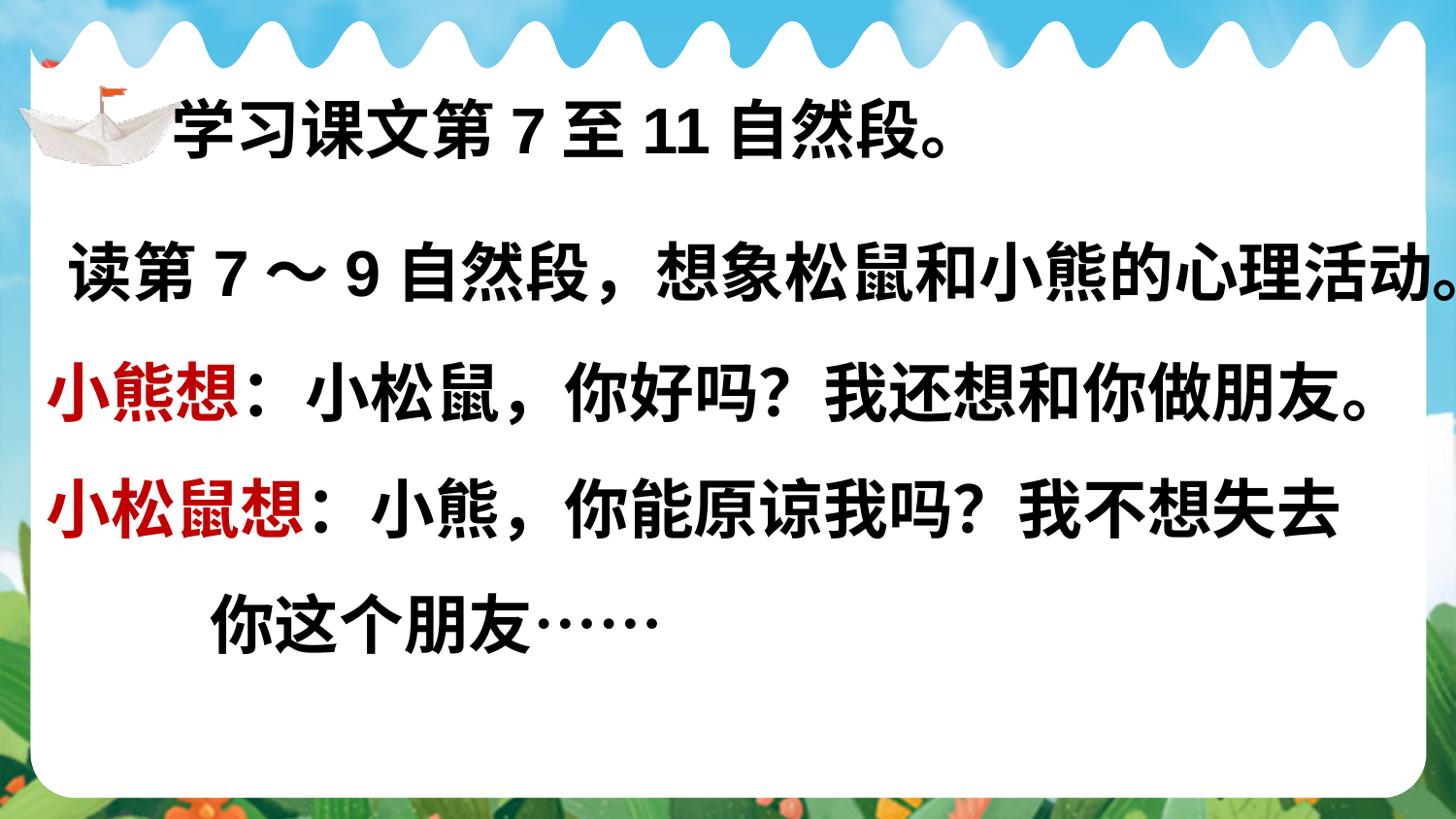

学习课文第7至11自然段。
读第7～9自然段，想象松鼠和小熊的心理活动。
小熊想：小松鼠，你好吗？我还想和你做朋友。
小松鼠想：小熊，你能原谅我吗？我不想失去
          你这个朋友……